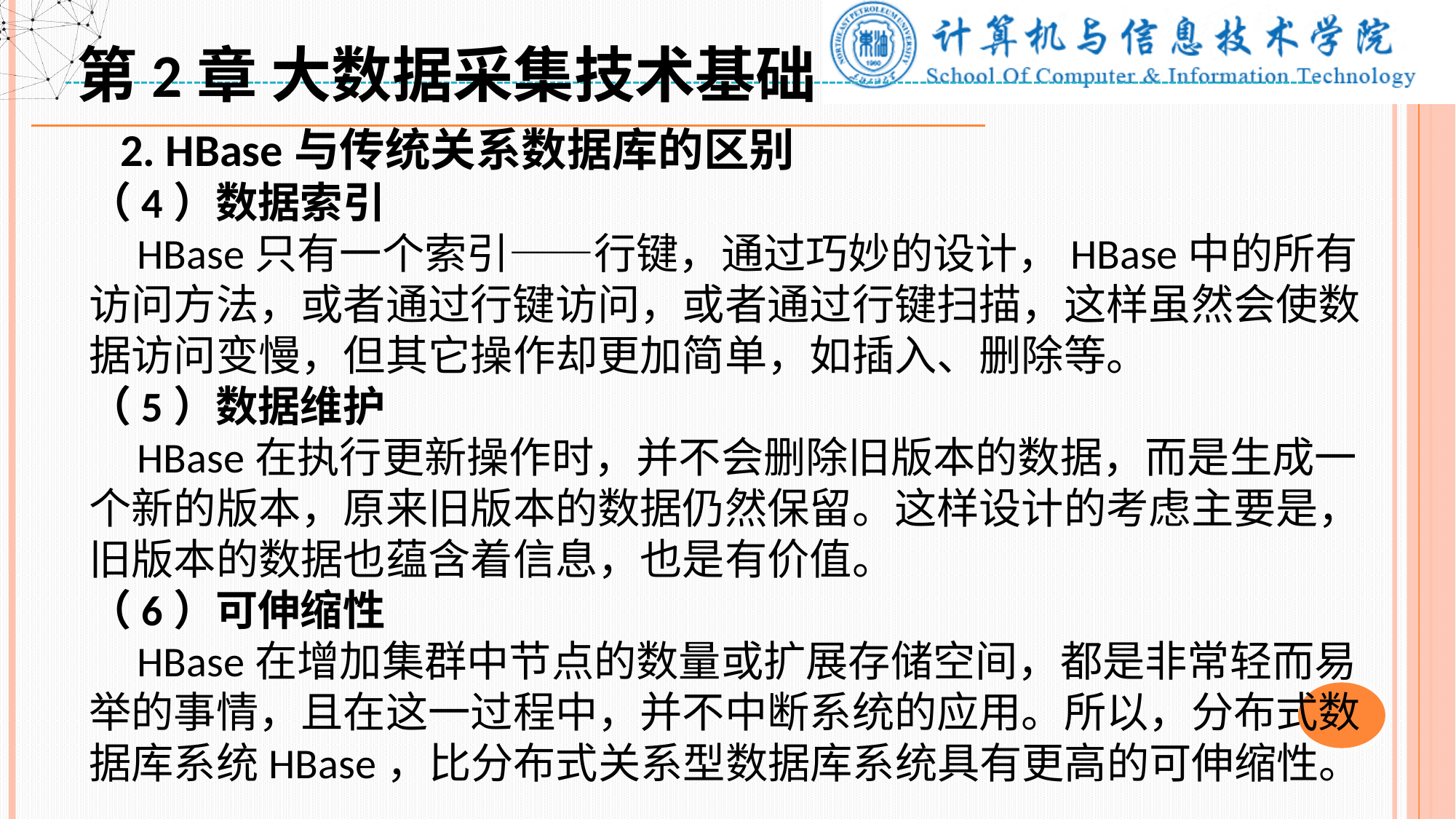

第2章 大数据采集技术基础
   2. HBase与传统关系数据库的区别
（4）数据索引
     HBase只有一个索引——行键，通过巧妙的设计，HBase中的所有访问方法，或者通过行键访问，或者通过行键扫描，这样虽然会使数据访问变慢，但其它操作却更加简单，如插入、删除等。
（5）数据维护
     HBase在执行更新操作时，并不会删除旧版本的数据，而是生成一个新的版本，原来旧版本的数据仍然保留。这样设计的考虑主要是，旧版本的数据也蕴含着信息，也是有价值。
（6）可伸缩性
     HBase在增加集群中节点的数量或扩展存储空间，都是非常轻而易举的事情，且在这一过程中，并不中断系统的应用。所以，分布式数据库系统HBase，比分布式关系型数据库系统具有更高的可伸缩性。